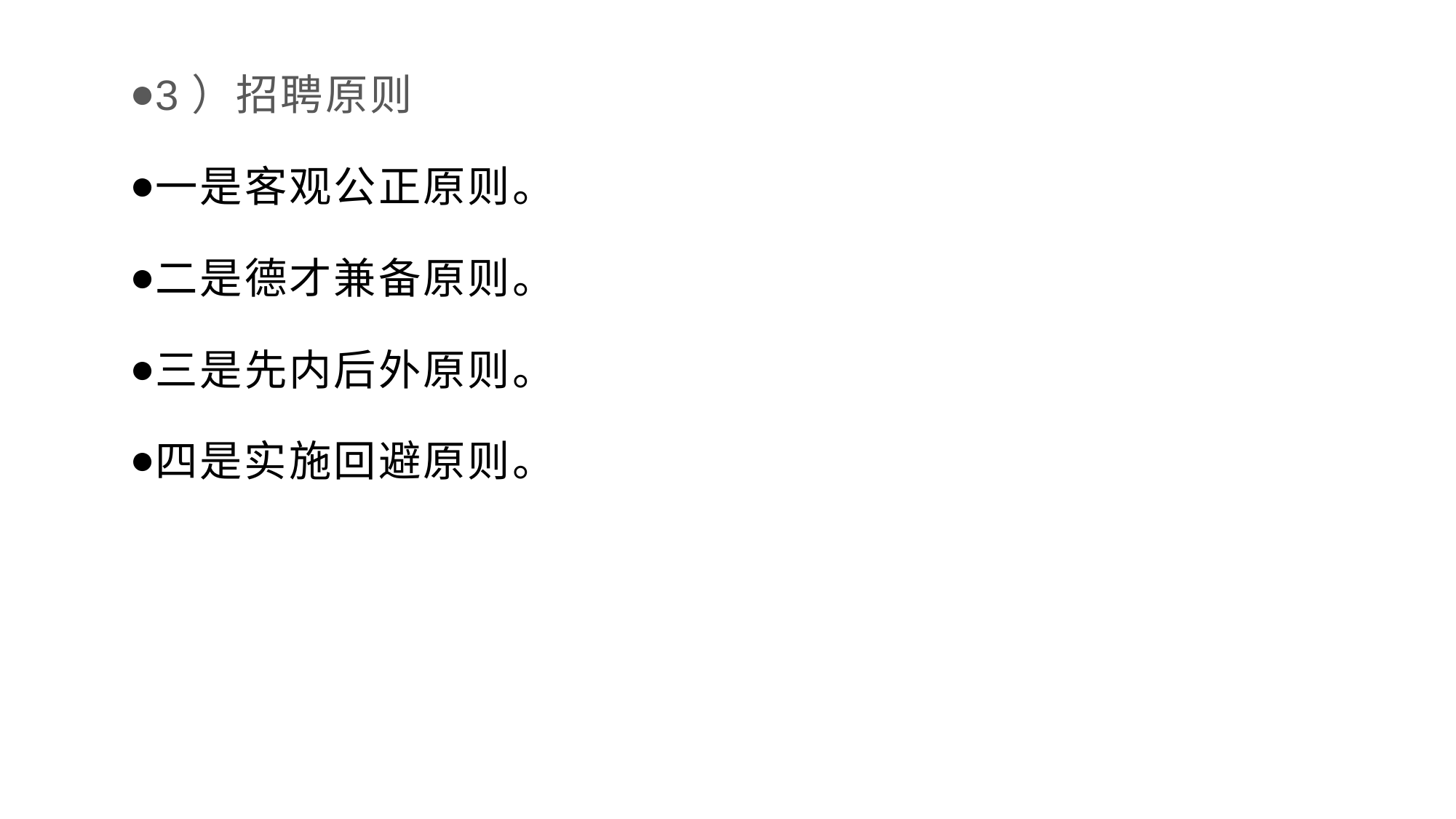

3）招聘原则
一是客观公正原则。
二是德才兼备原则。
三是先内后外原则。
四是实施回避原则。

10